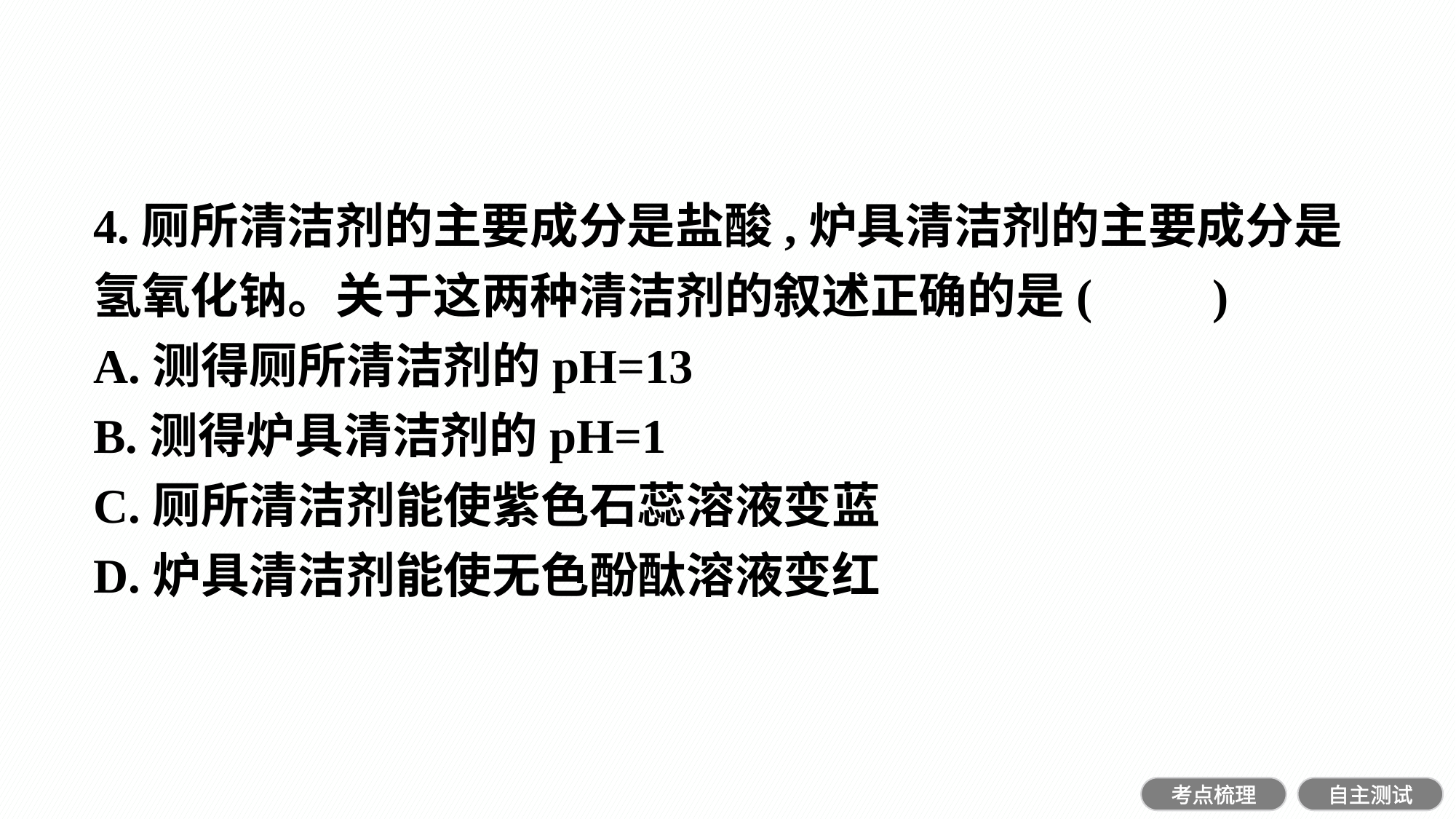

4.厕所清洁剂的主要成分是盐酸,炉具清洁剂的主要成分是氢氧化钠。关于这两种清洁剂的叙述正确的是(　　)
A.测得厕所清洁剂的pH=13
B.测得炉具清洁剂的pH=1
C.厕所清洁剂能使紫色石蕊溶液变蓝
D.炉具清洁剂能使无色酚酞溶液变红